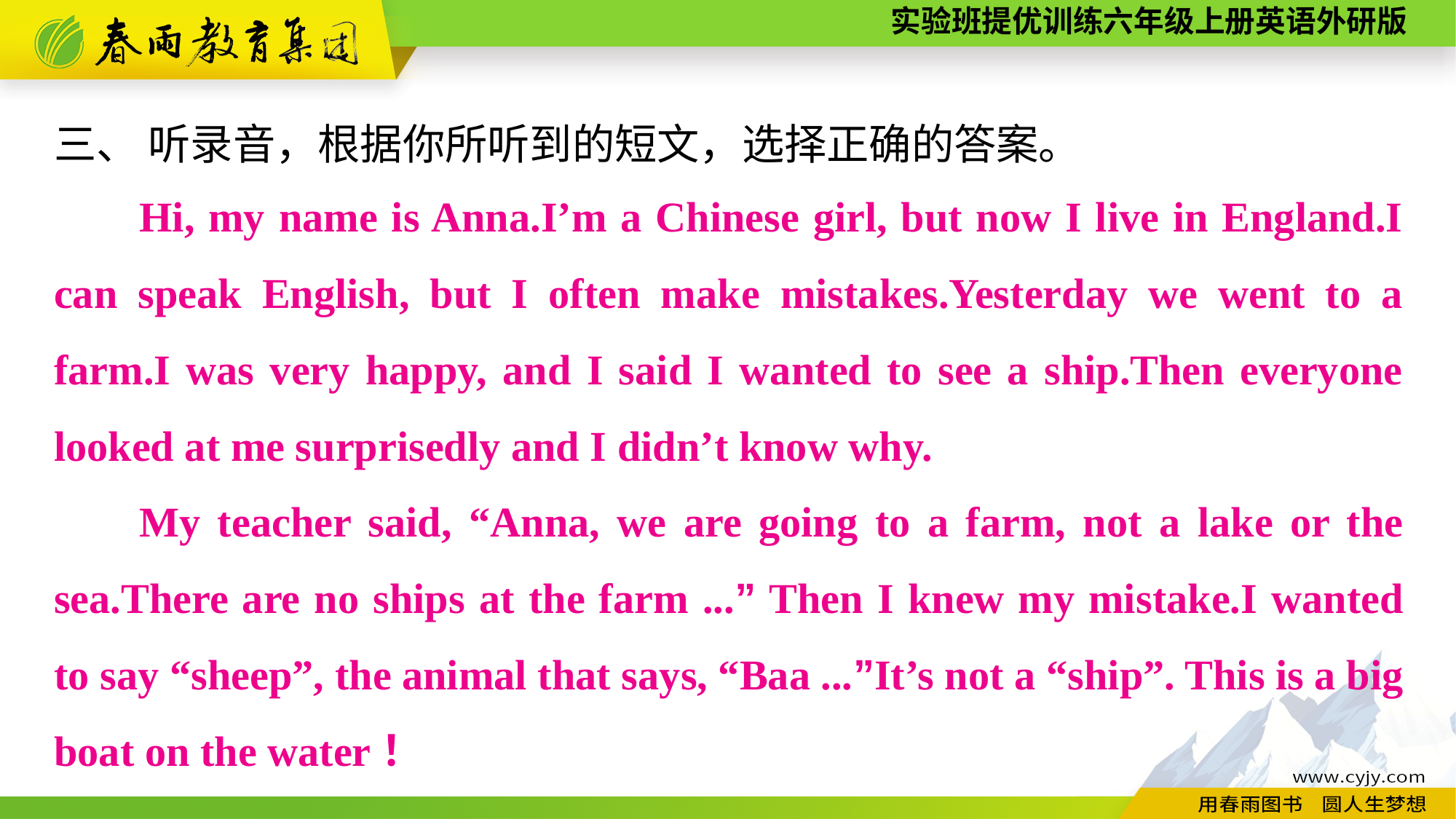

三、 听录音，根据你所听到的短文，选择正确的答案。
Hi, my name is Anna.I’m a Chinese girl, but now I live in England.I can speak English, but I often make mistakes.Yesterday we went to a farm.I was very happy, and I said I wanted to see a ship.Then everyone looked at me surprisedly and I didn’t know why.
My teacher said, “Anna, we are going to a farm, not a lake or the sea.There are no ships at the farm ...” Then I knew my mistake.I wanted to say “sheep”, the animal that says, “Baa ...”It’s not a “ship”. This is a big boat on the water！